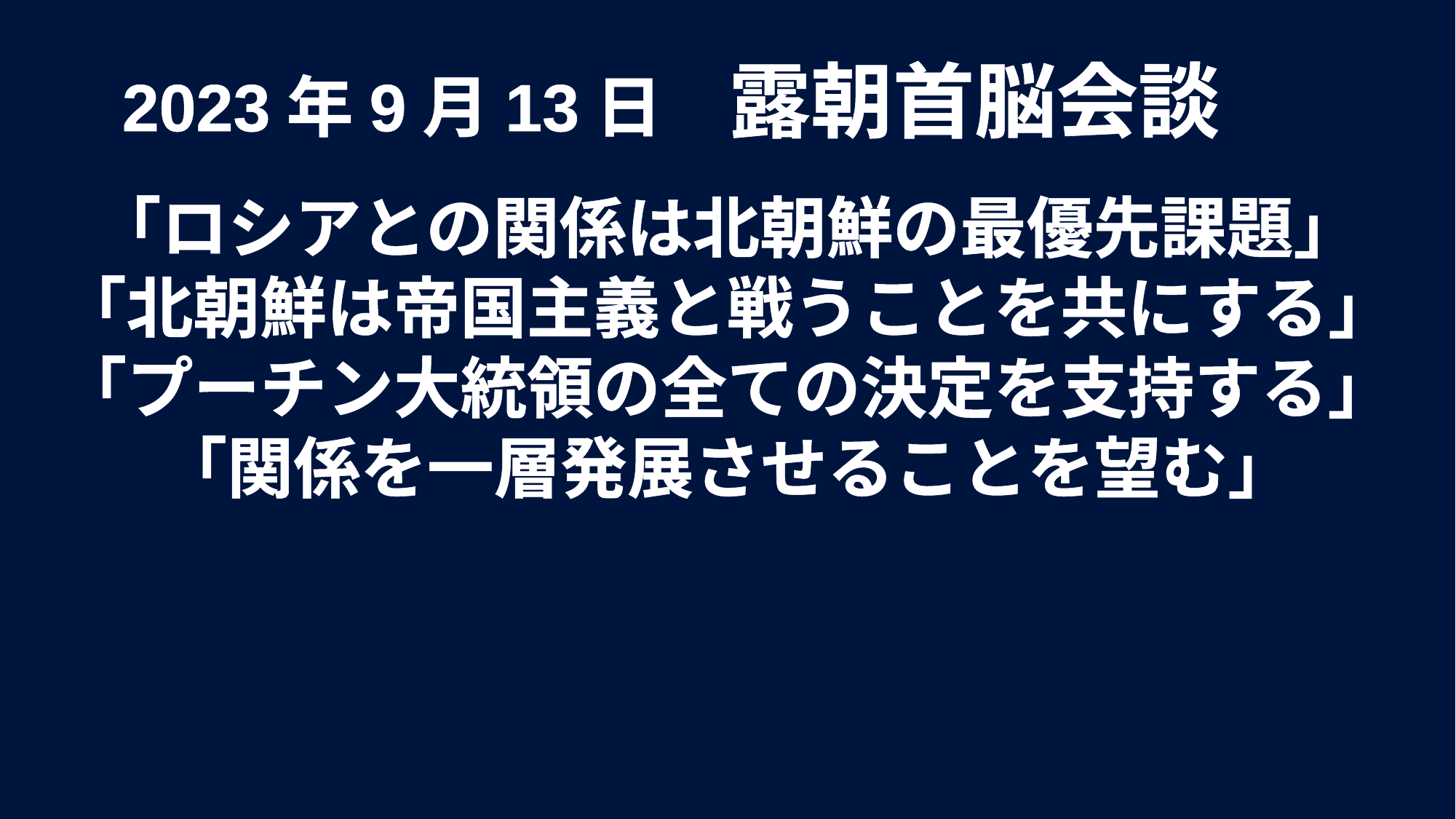

2023年9月13日　露朝首脳会談

「ロシアとの関係は北朝鮮の最優先課題」
「北朝鮮は帝国主義と戦うことを共にする」
「プーチン大統領の全ての決定を支持する」
「関係を一層発展させることを望む」